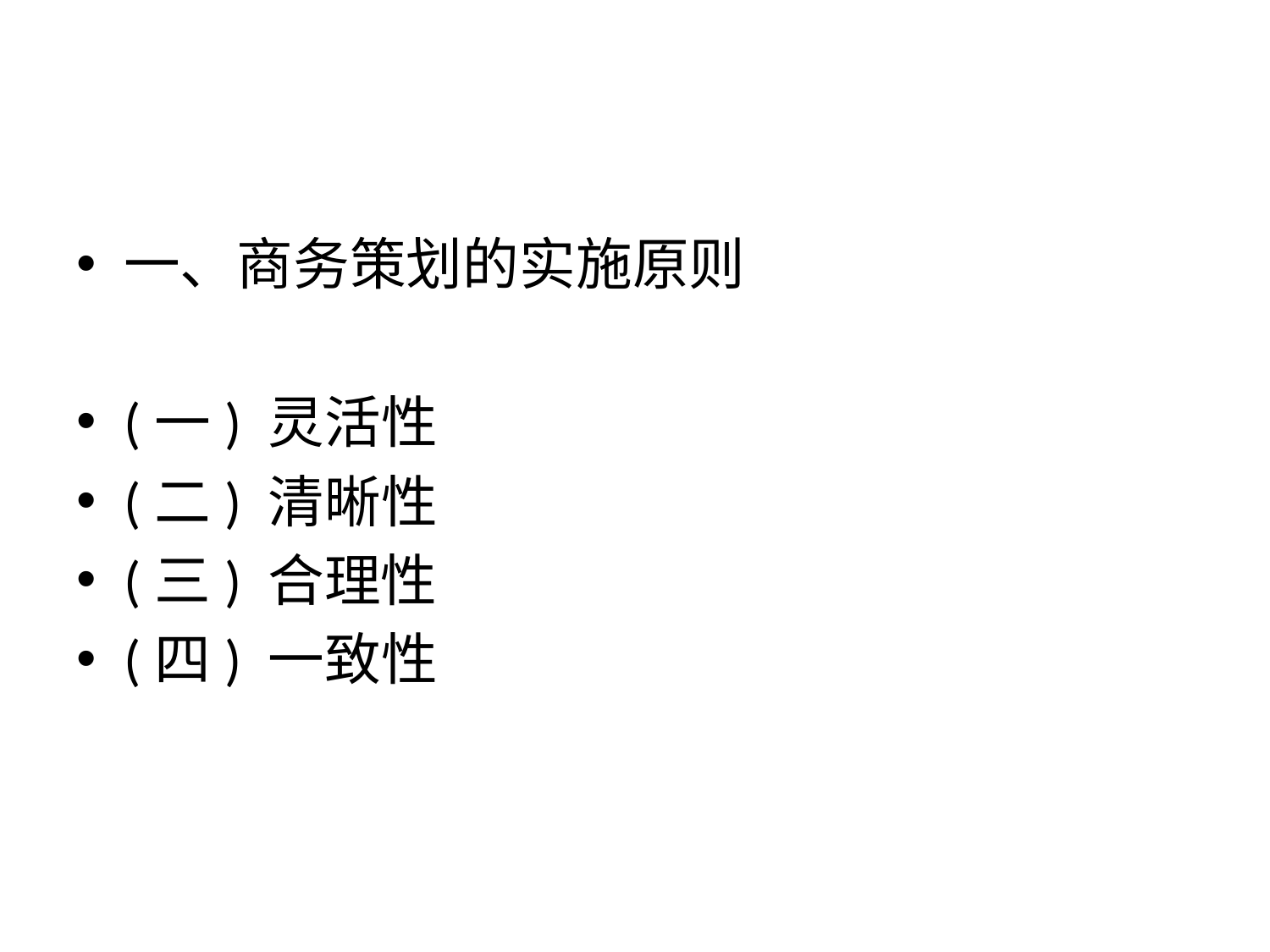

#
一、商务策划的实施原则

(一) 灵活性
(二) 清晰性
(三) 合理性
(四) 一致性